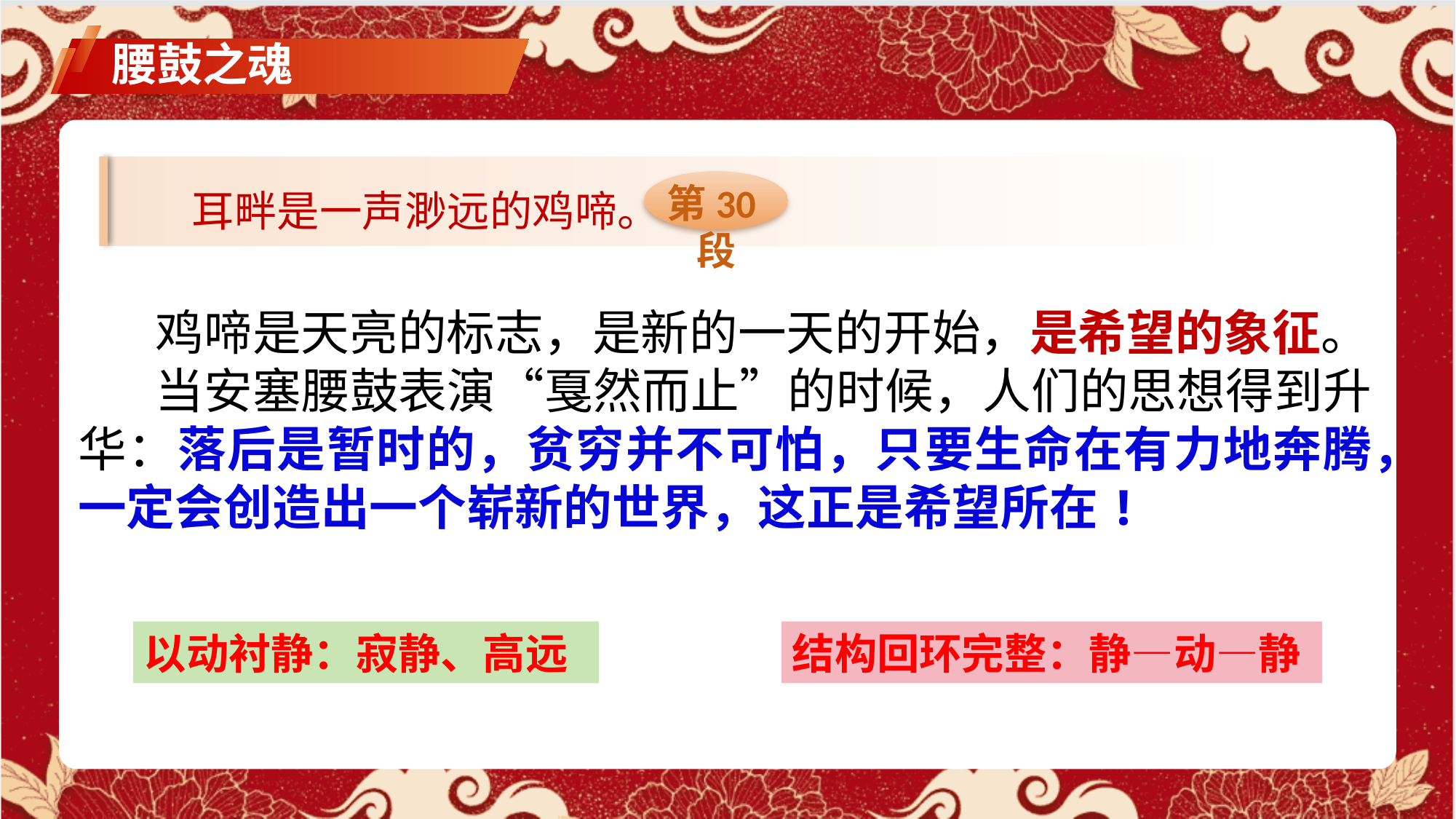

腰鼓之魂

耳畔是一声渺远的鸡啼。

第30段
鸡啼是天亮的标志，是新的一天的开始，是希望的象征。
当安塞腰鼓表演“戛然而止”的时候，人们的思想得到升华：落后是暂时的，贫穷并不可怕，只要生命在有力地奔腾，一定会创造出一个崭新的世界，这正是希望所在!

以动衬静：寂静、高远
结构回环完整：静—动—静